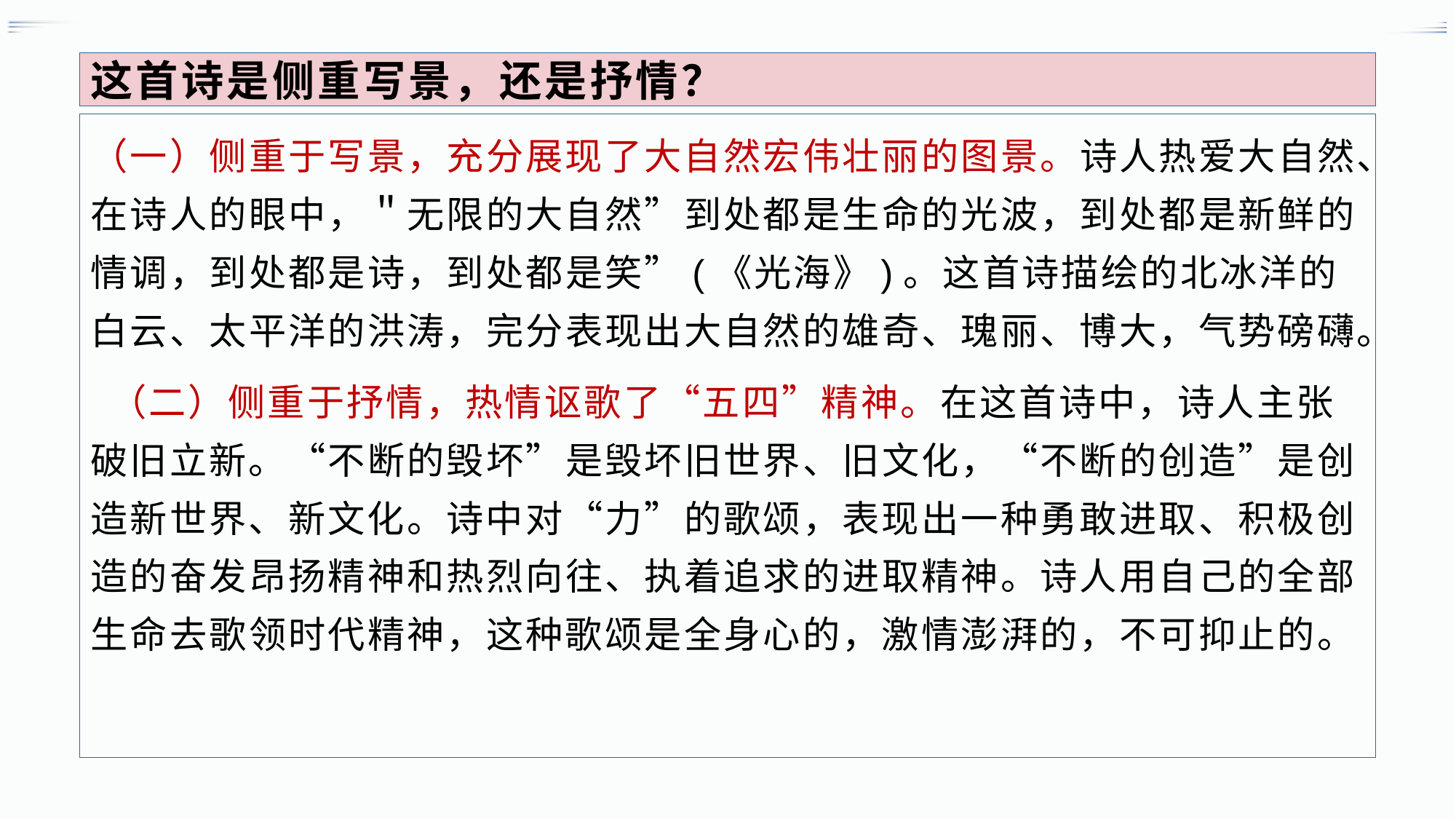

# 这首诗是侧重写景，还是抒情？
（一）侧重于写景，充分展现了大自然宏伟壮丽的图景。诗人热爱大自然、在诗人的眼中，＂无限的大自然”到处都是生命的光波，到处都是新鲜的情调，到处都是诗，到处都是笑”(《光海》)。这首诗描绘的北冰洋的白云、太平洋的洪涛，完分表现出大自然的雄奇、瑰丽、博大，气势磅礴。
 （二）侧重于抒情，热情讴歌了“五四”精神。在这首诗中，诗人主张破旧立新。“不断的毁坏”是毁坏旧世界、旧文化，“不断的创造”是创造新世界、新文化。诗中对“力”的歌颂，表现出一种勇敢进取、积极创造的奋发昂扬精神和热烈向往、执着追求的进取精神。诗人用自己的全部生命去歌领时代精神，这种歌颂是全身心的，激情澎湃的，不可抑止的。